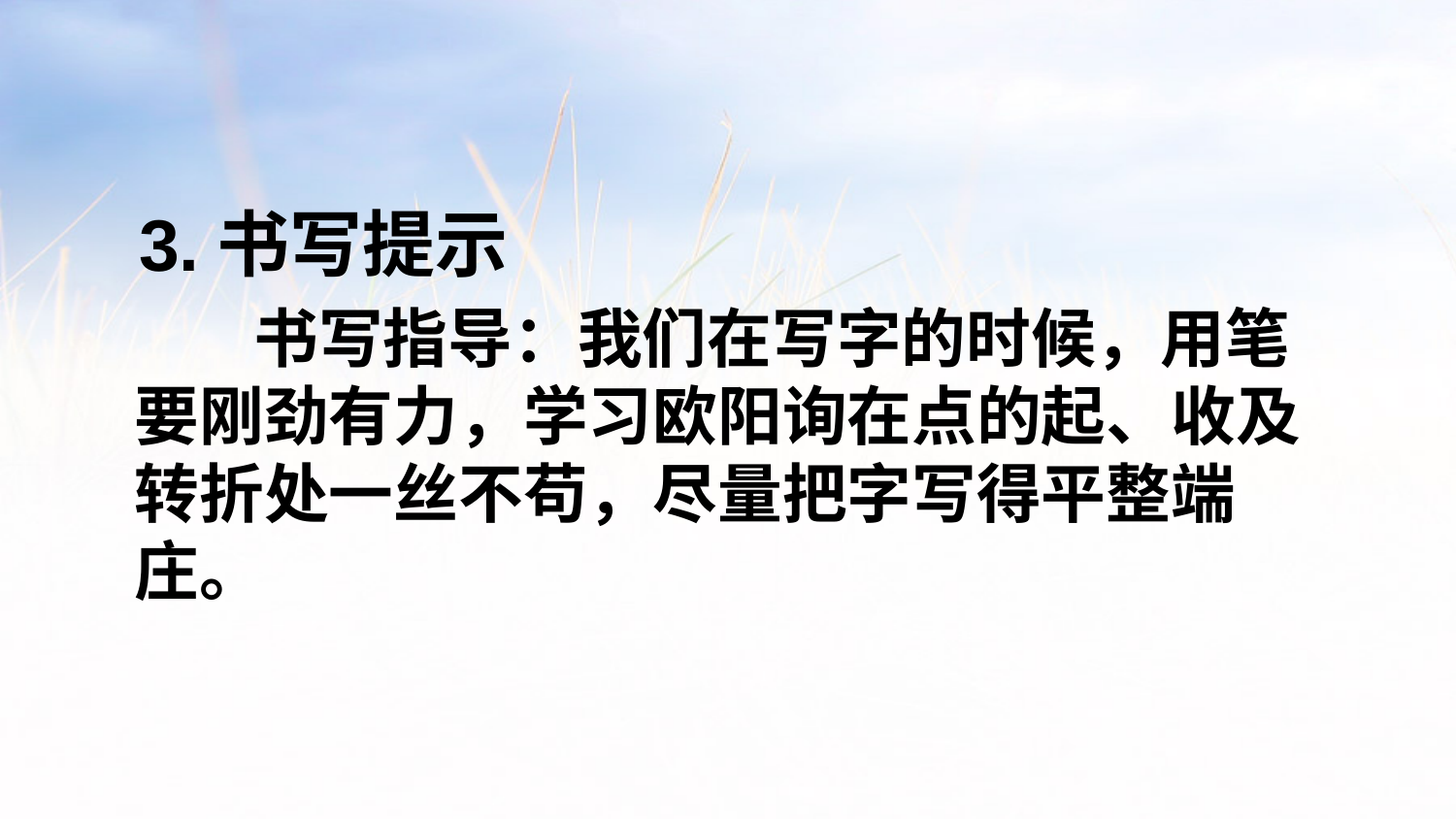

3.书写提示
       书写指导：我们在写字的时候，用笔要刚劲有力，学习欧阳询在点的起、收及转折处一丝不苟，尽量把字写得平整端庄。